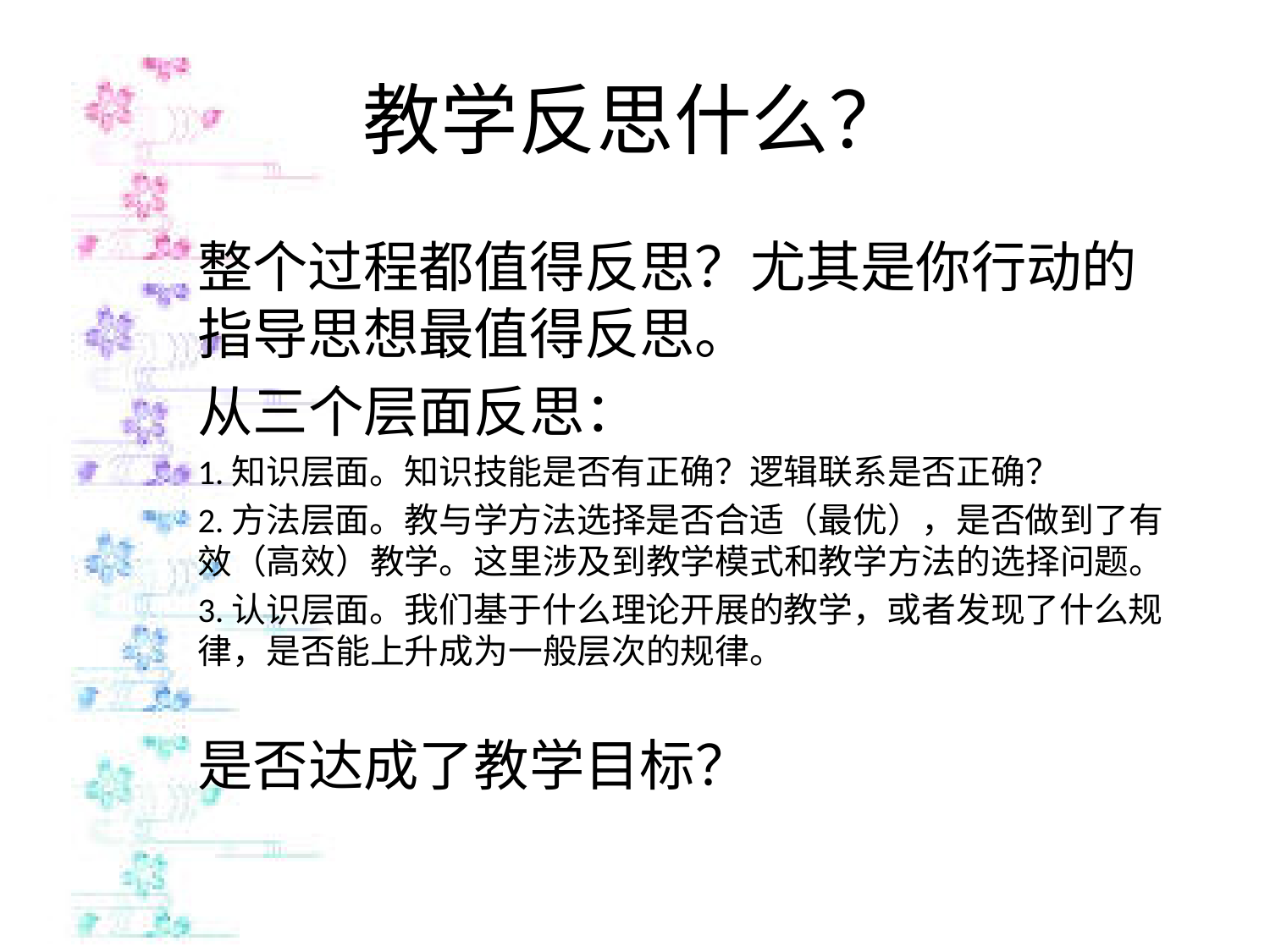

# 教学反思什么？
整个过程都值得反思？尤其是你行动的指导思想最值得反思。
从三个层面反思：
1.知识层面。知识技能是否有正确？逻辑联系是否正确？
2.方法层面。教与学方法选择是否合适（最优），是否做到了有效（高效）教学。这里涉及到教学模式和教学方法的选择问题。
3.认识层面。我们基于什么理论开展的教学，或者发现了什么规律，是否能上升成为一般层次的规律。

是否达成了教学目标？